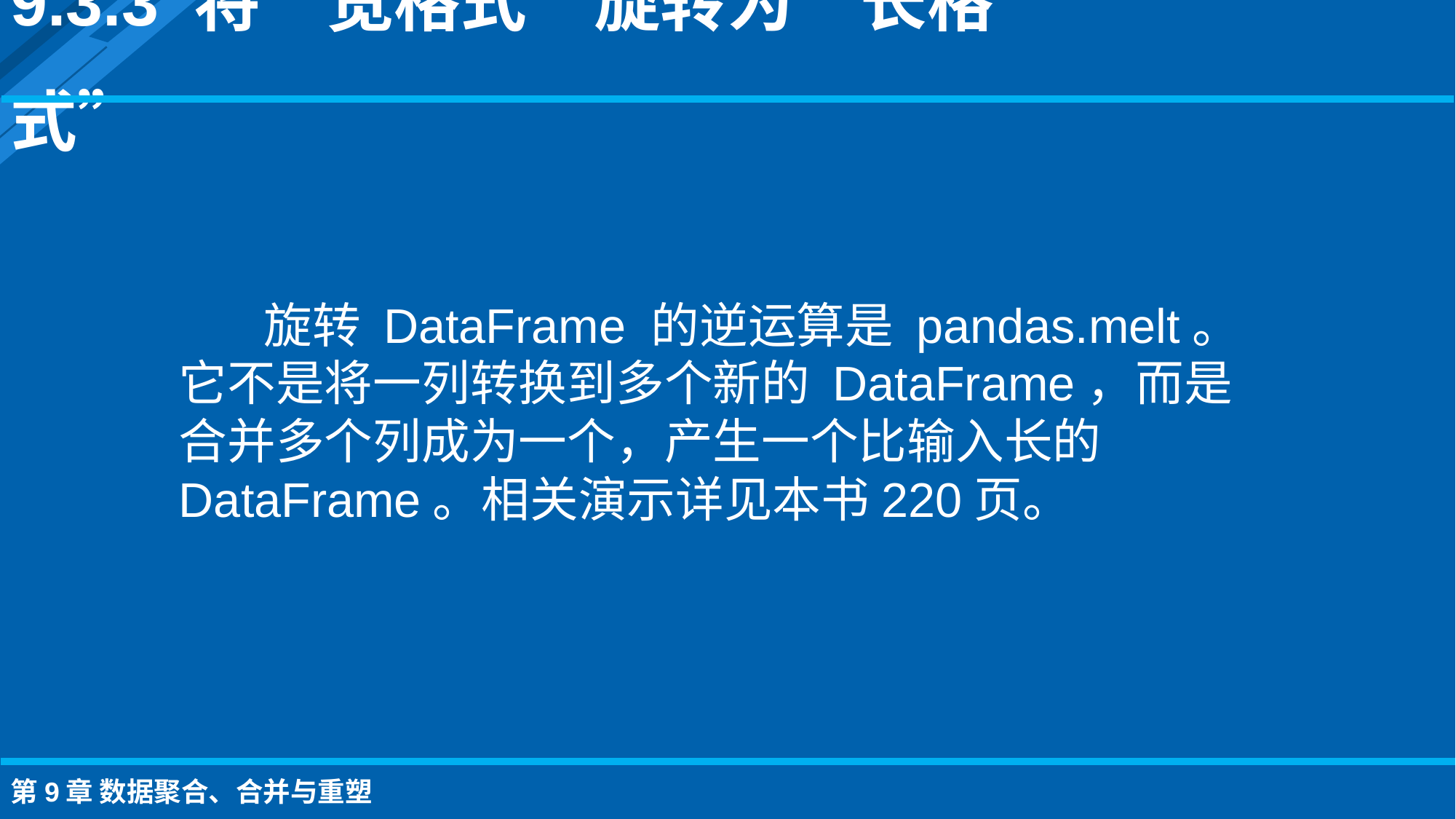

9.3.3 将“宽格式”旋转为“长格式”

旋转 DataFrame 的逆运算是 pandas.melt。它不是将一列转换到多个新的 DataFrame，而是合并多个列成为一个，产生一个比输入长的 DataFrame。相关演示详见本书220页。

第9章 数据聚合、合并与重塑